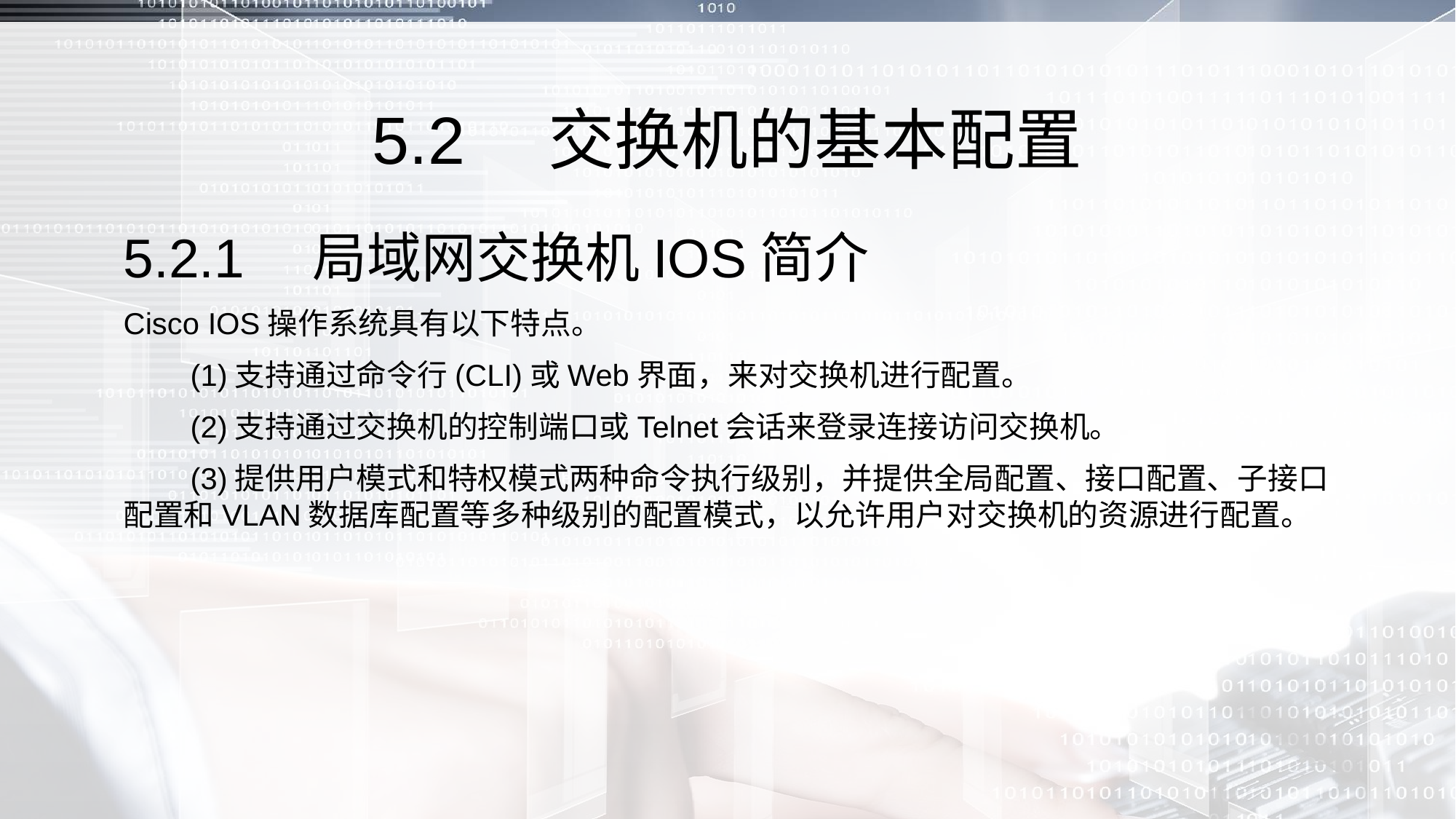

# 5.2　交换机的基本配置
5.2.1　局域网交换机IOS简介
Cisco IOS操作系统具有以下特点。
        (1)支持通过命令行(CLI)或Web界面，来对交换机进行配置。
        (2)支持通过交换机的控制端口或Telnet会话来登录连接访问交换机。
        (3)提供用户模式和特权模式两种命令执行级别，并提供全局配置、接口配置、子接口配置和VLAN数据库配置等多种级别的配置模式，以允许用户对交换机的资源进行配置。